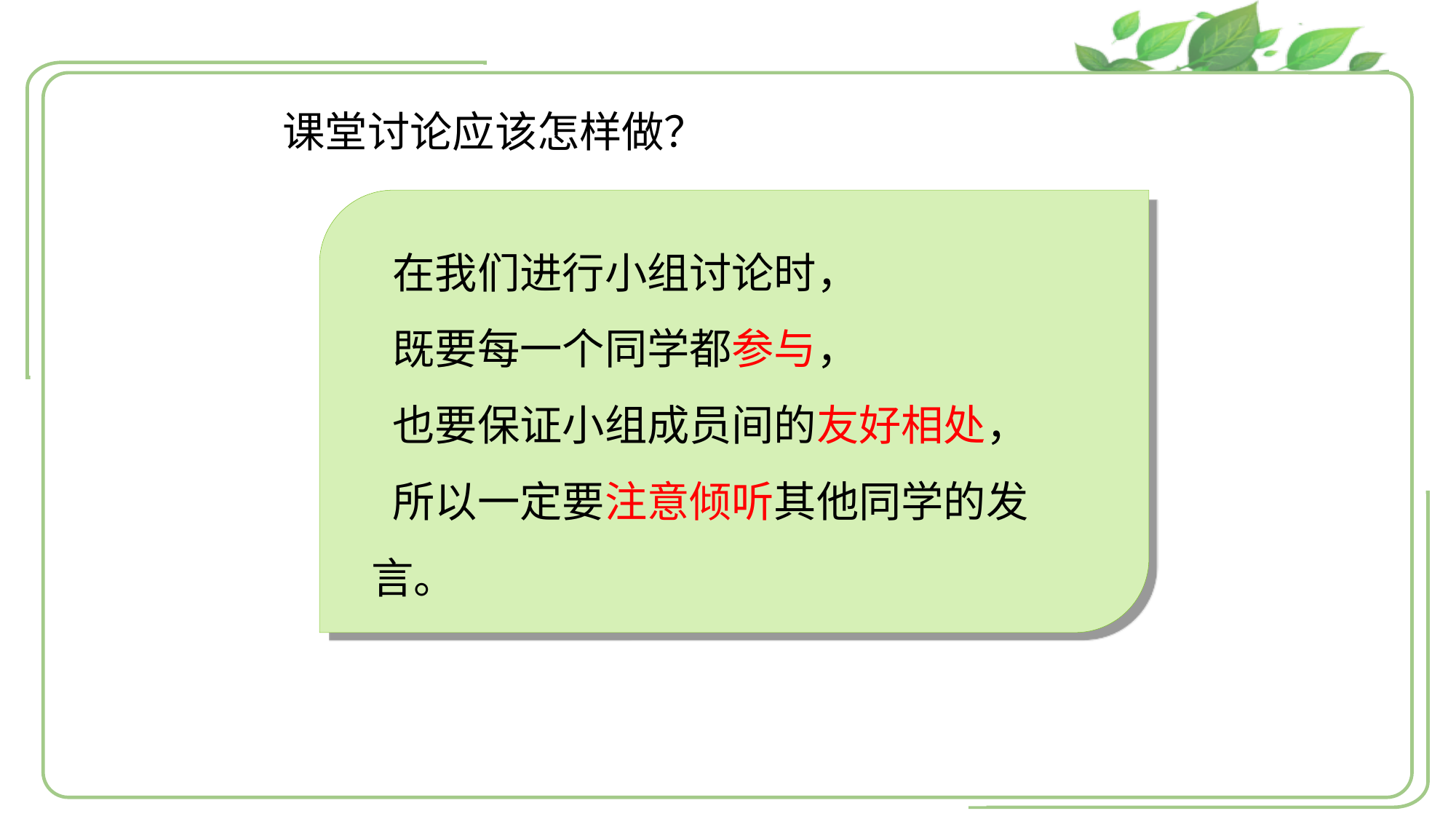

课堂讨论应该怎样做？
在我们进行小组讨论时，
既要每一个同学都参与，
也要保证小组成员间的友好相处，
所以一定要注意倾听其他同学的发言。